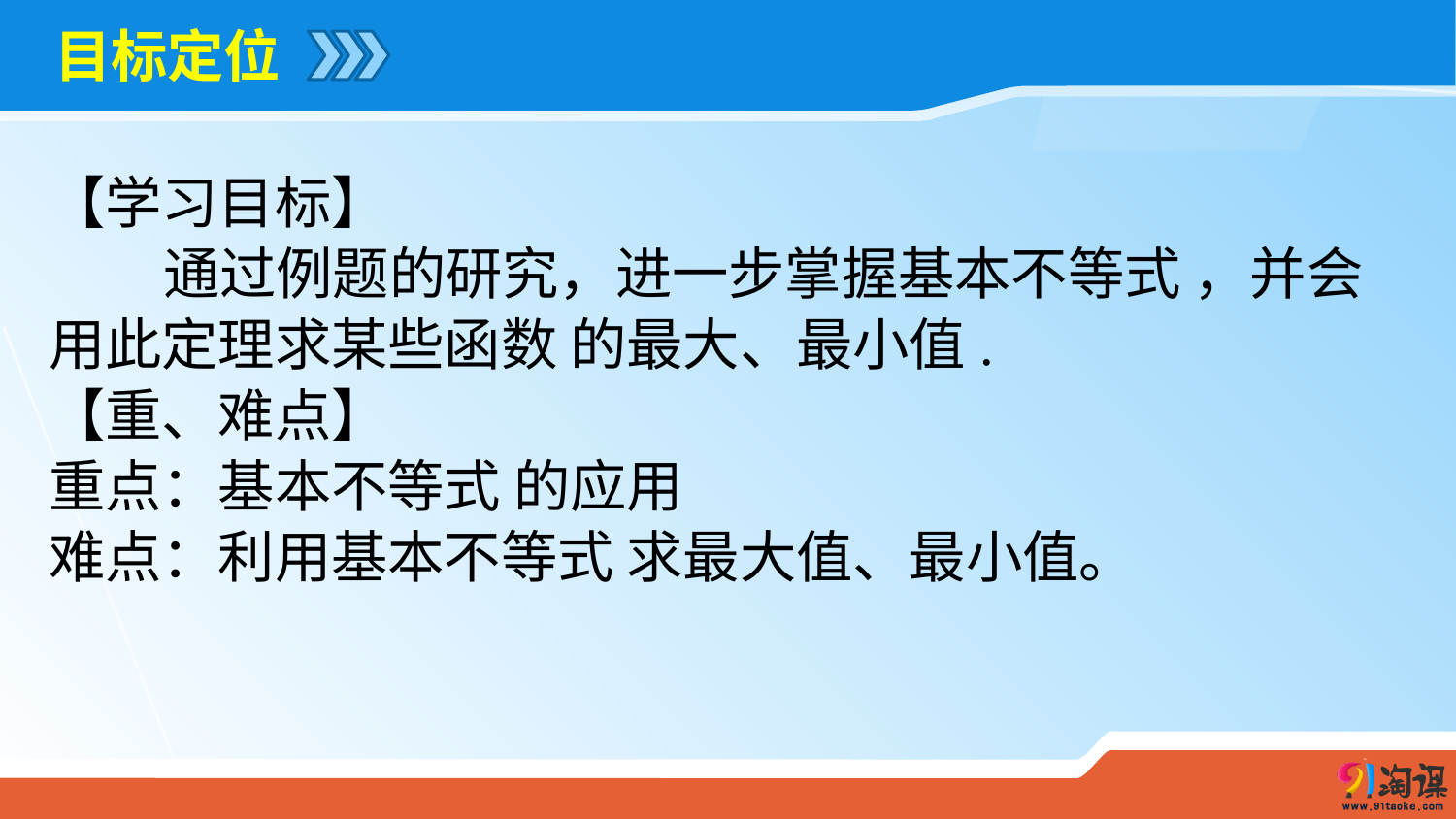

目标定位
【学习目标】
        通过例题的研究，进一步掌握基本不等式 ，并会用此定理求某些函数 的最大、最小值.
【重、难点】
重点：基本不等式 的应用
难点：利用基本不等式 求最大值、最小值。